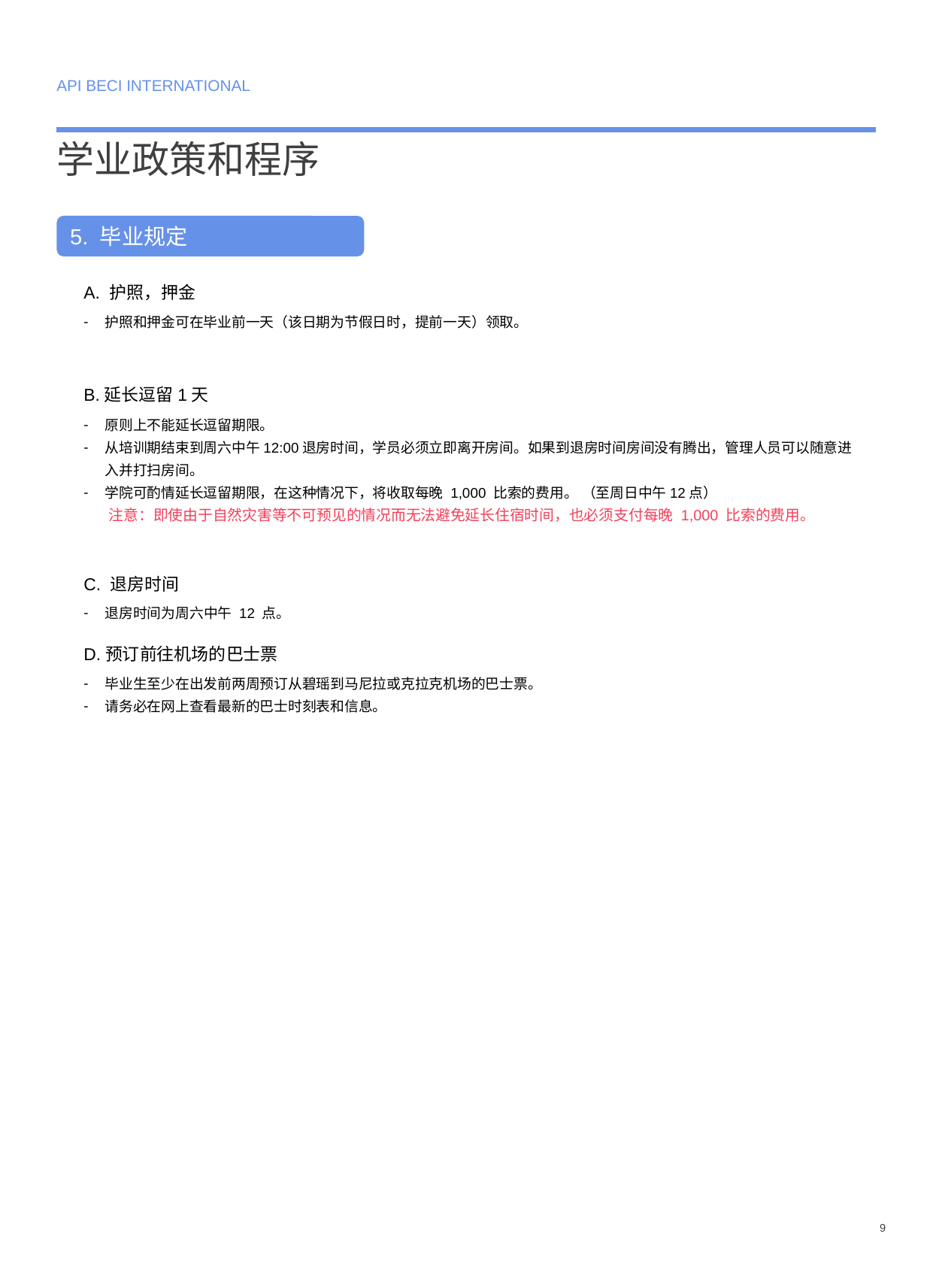

API BECI INTERNATIONAL

学业政策和程序
5. 毕业规定
A. 护照，押金
护照和押金可在毕业前一天（该日期为节假日时，提前一天）领取。
B.延长逗留1天
原则上不能延长逗留期限。
从培训期结束到周六中午12:00退房时间，学员必须立即离开房间。如果到退房时间房间没有腾出，管理人员可以随意进入并打扫房间。
学院可酌情延长逗留期限，在这种情况下，将收取每晚 1,000 比索的费用。 （至周日中午12点）
注意：即使由于自然灾害等不可预见的情况而无法避免延长住宿时间，也必须支付每晚 1,000 比索的费用。
C. 退房时间
退房时间为周六中午 12 点。
D.预订前往机场的巴士票
毕业生至少在出发前两周预订从碧瑶到马尼拉或克拉克机场的巴士票。
请务必在网上查看最新的巴士时刻表和信息。
9